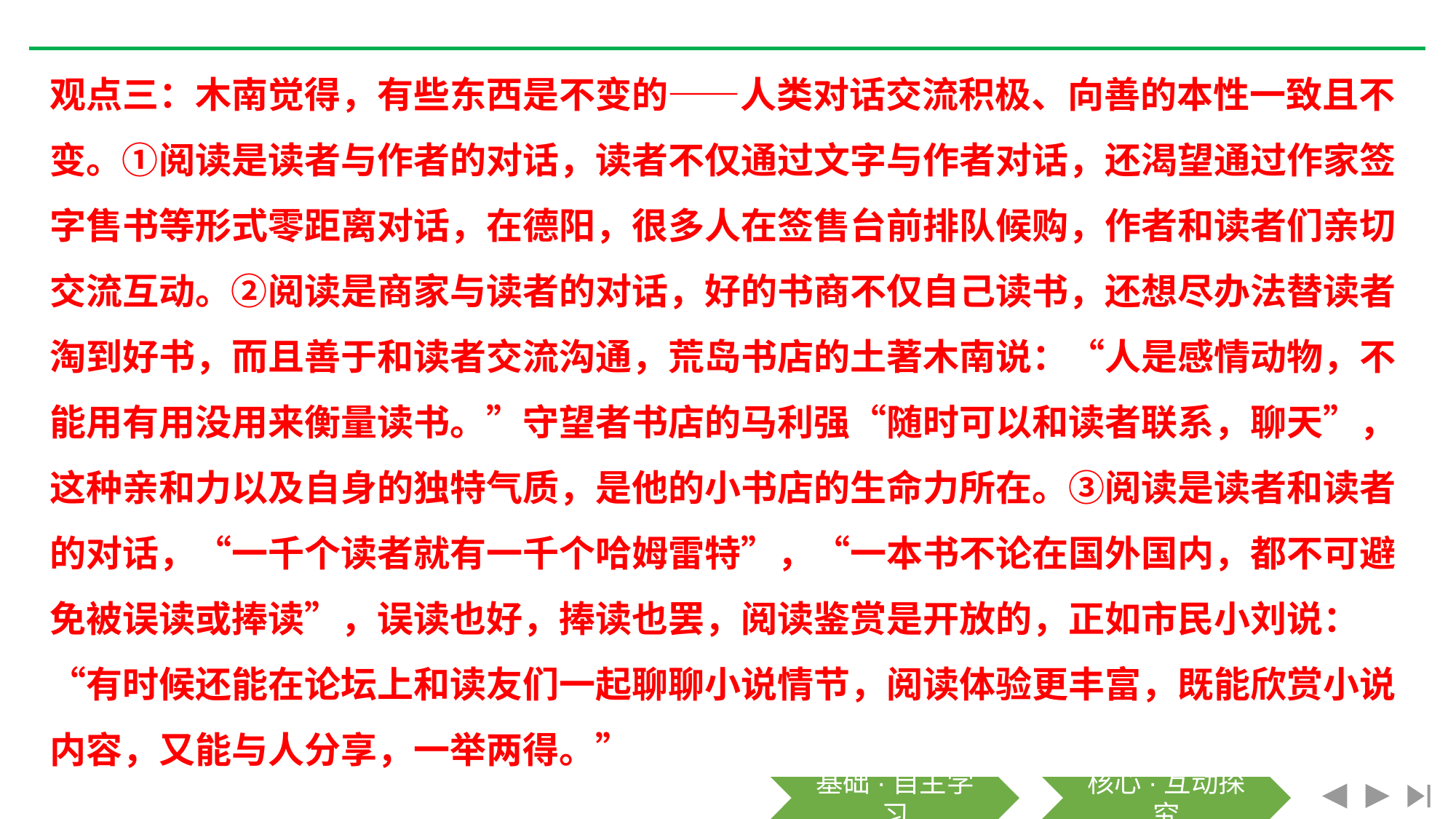

观点三：木南觉得，有些东西是不变的——人类对话交流积极、向善的本性一致且不变。①阅读是读者与作者的对话，读者不仅通过文字与作者对话，还渴望通过作家签字售书等形式零距离对话，在德阳，很多人在签售台前排队候购，作者和读者们亲切交流互动。②阅读是商家与读者的对话，好的书商不仅自己读书，还想尽办法替读者淘到好书，而且善于和读者交流沟通，荒岛书店的土著木南说：“人是感情动物，不能用有用没用来衡量读书。”守望者书店的马利强“随时可以和读者联系，聊天”，这种亲和力以及自身的独特气质，是他的小书店的生命力所在。③阅读是读者和读者的对话，“一千个读者就有一千个哈姆雷特”，“一本书不论在国外国内，都不可避免被误读或捧读”，误读也好，捧读也罢，阅读鉴赏是开放的，正如市民小刘说：“有时候还能在论坛上和读友们一起聊聊小说情节，阅读体验更丰富，既能欣赏小说内容，又能与人分享，一举两得。”